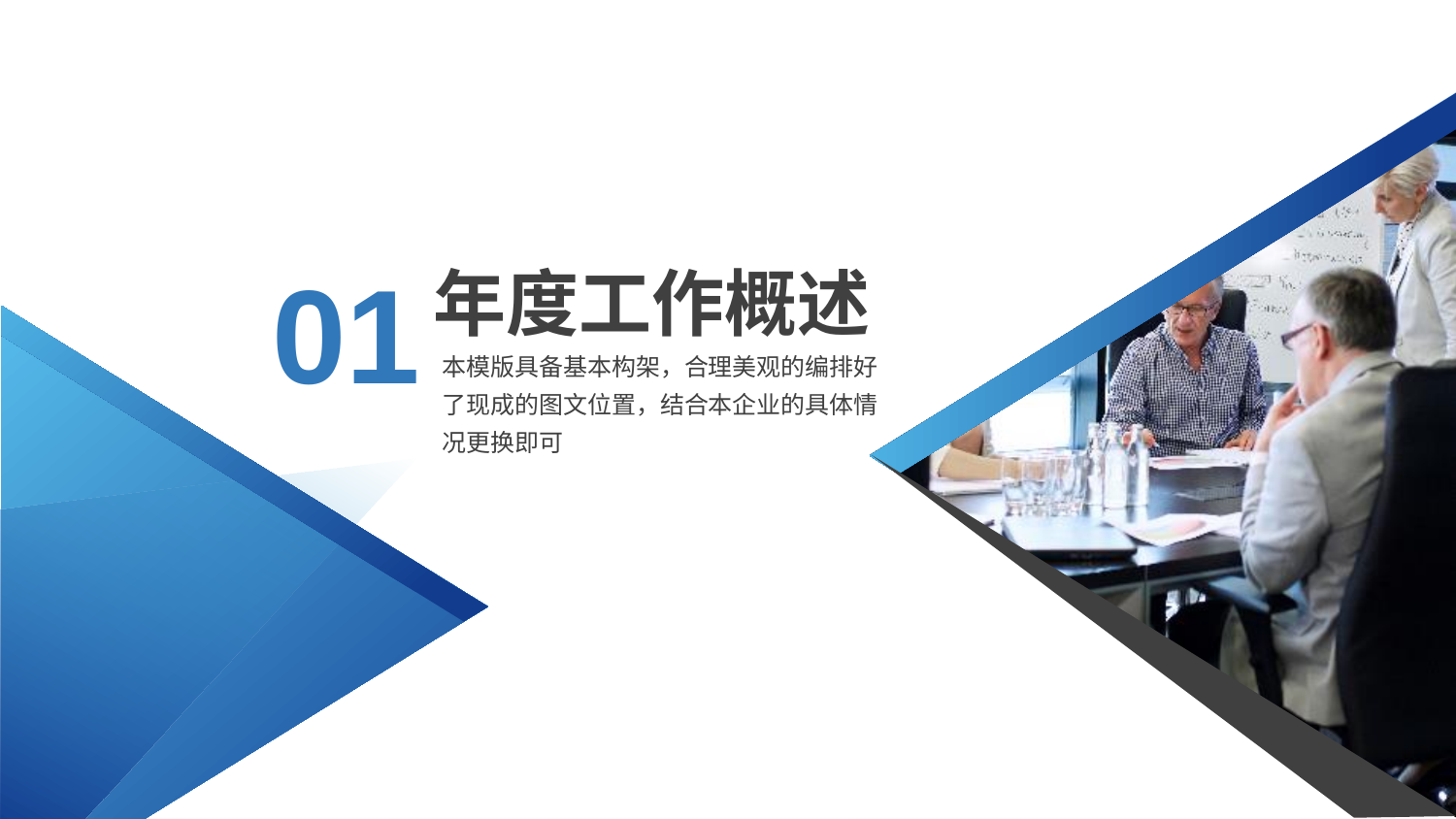

01
年度工作概述

本模版具备基本构架，合理美观的编排好了现成的图文位置，结合本企业的具体情况更换即可